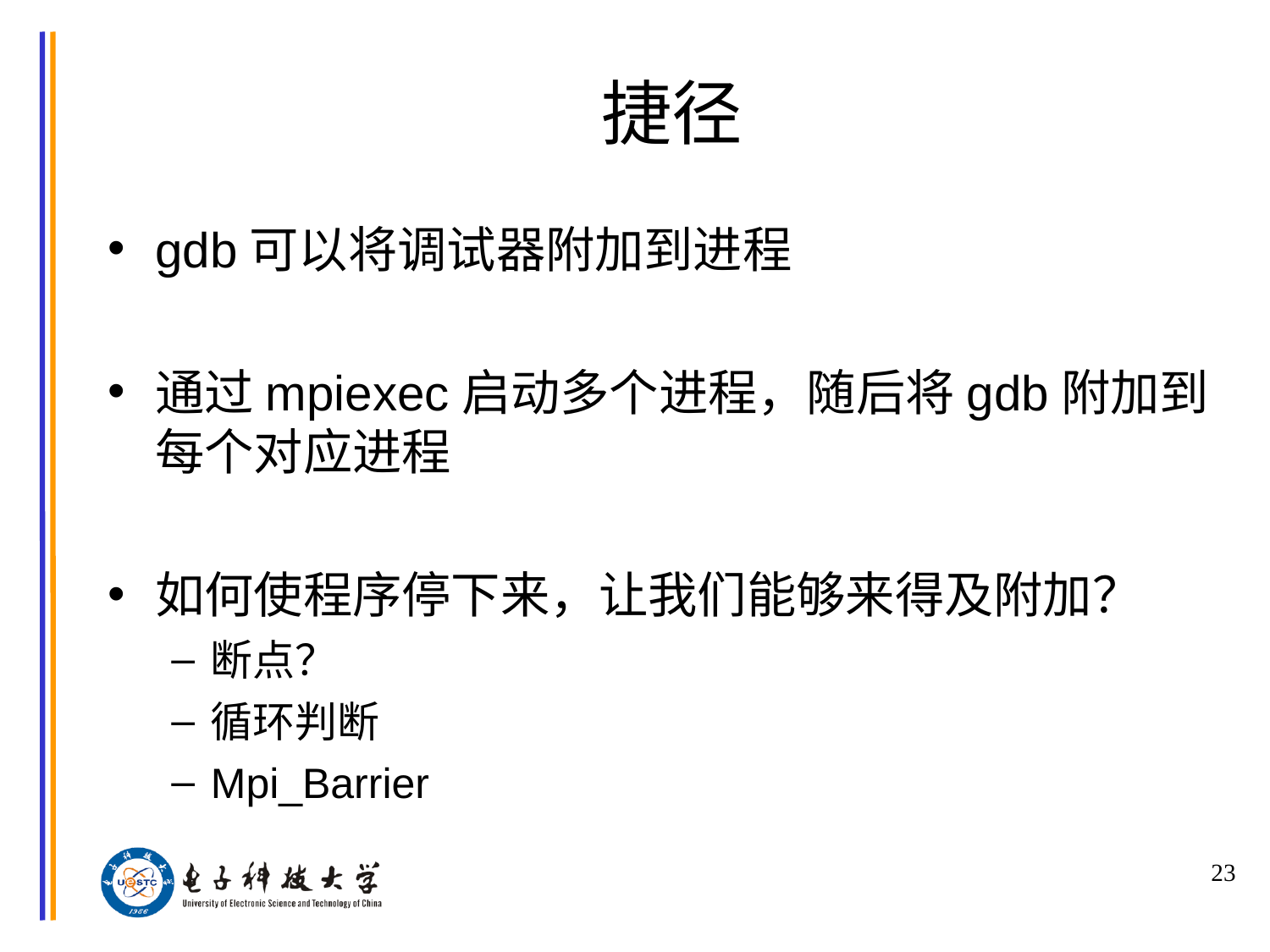

# 捷径
gdb可以将调试器附加到进程

通过mpiexec启动多个进程，随后将gdb附加到每个对应进程

如何使程序停下来，让我们能够来得及附加？
断点？
循环判断
Mpi_Barrier

23